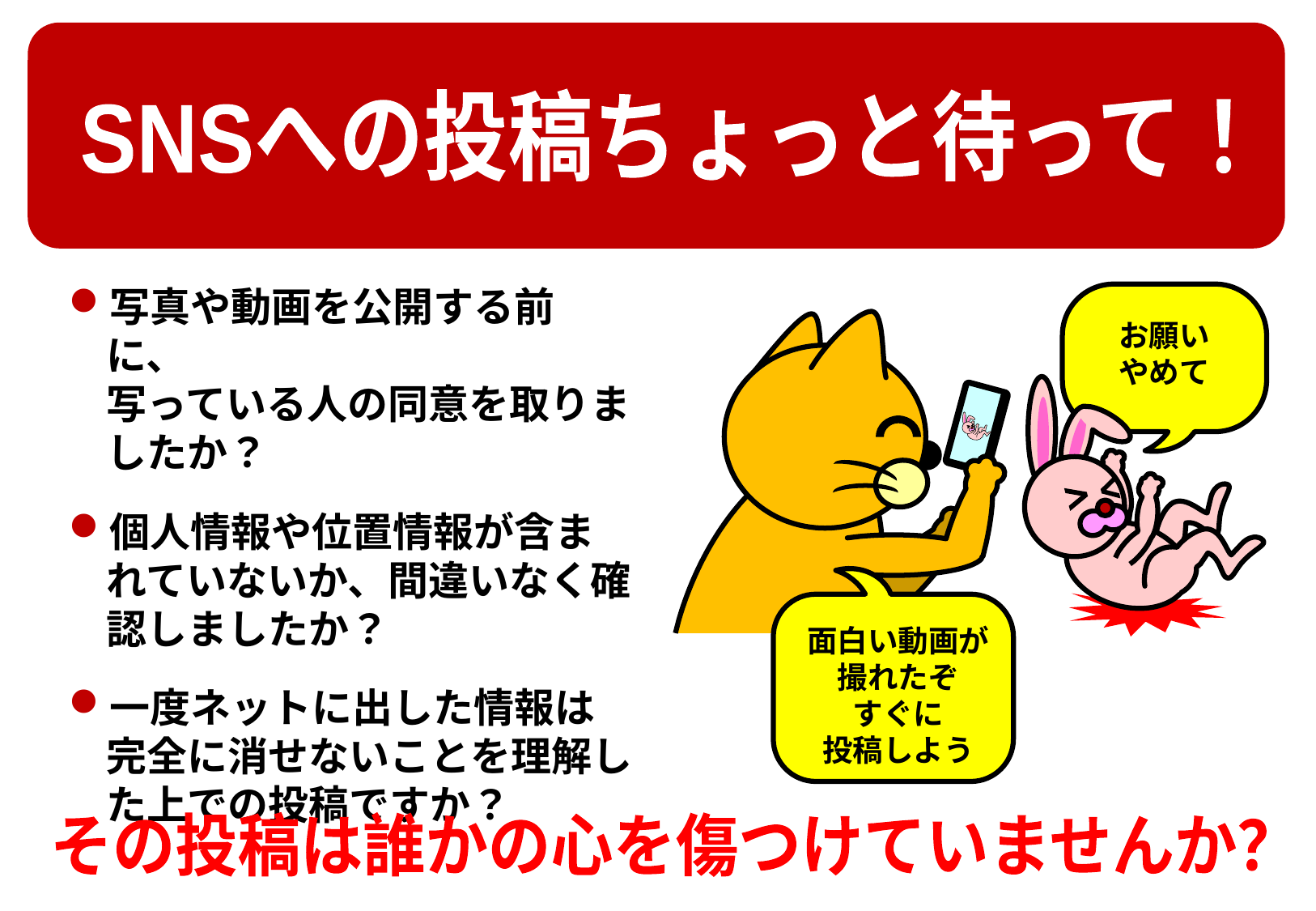

SNSへの投稿ちょっと待って！
写真や動画を公開する前に、
写っている人の同意を取りましたか？
個人情報や位置情報が含まれていないか、間違いなく確認しましたか？
一度ネットに出した情報は完全に消せないことを理解した上での投稿ですか？

お願い
やめて

面白い動画が
撮れたぞ
すぐに
投稿しよう
その投稿は誰かの心を傷つけていませんか？